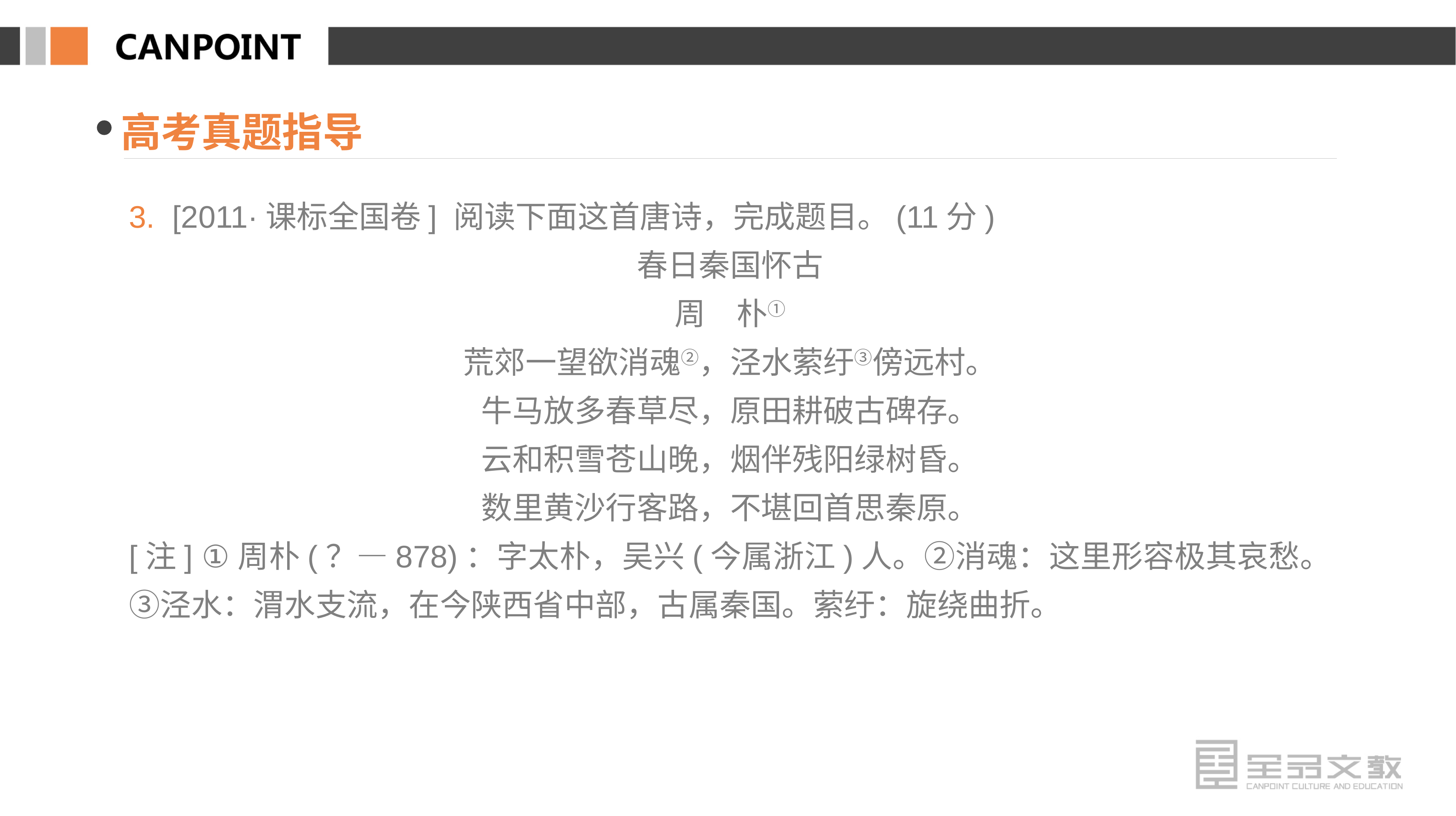

高考真题指导

3.  [2011·课标全国卷] 阅读下面这首唐诗，完成题目。(11分)
春日秦国怀古
周　朴①
荒郊一望欲消魂②，泾水萦纡③傍远村。
牛马放多春草尽，原田耕破古碑存。
云和积雪苍山晚，烟伴残阳绿树昏。
数里黄沙行客路，不堪回首思秦原。
[注] ①周朴(？—878)：字太朴，吴兴(今属浙江)人。②消魂：这里形容极其哀愁。③泾水：渭水支流，在今陕西省中部，古属秦国。萦纡：旋绕曲折。